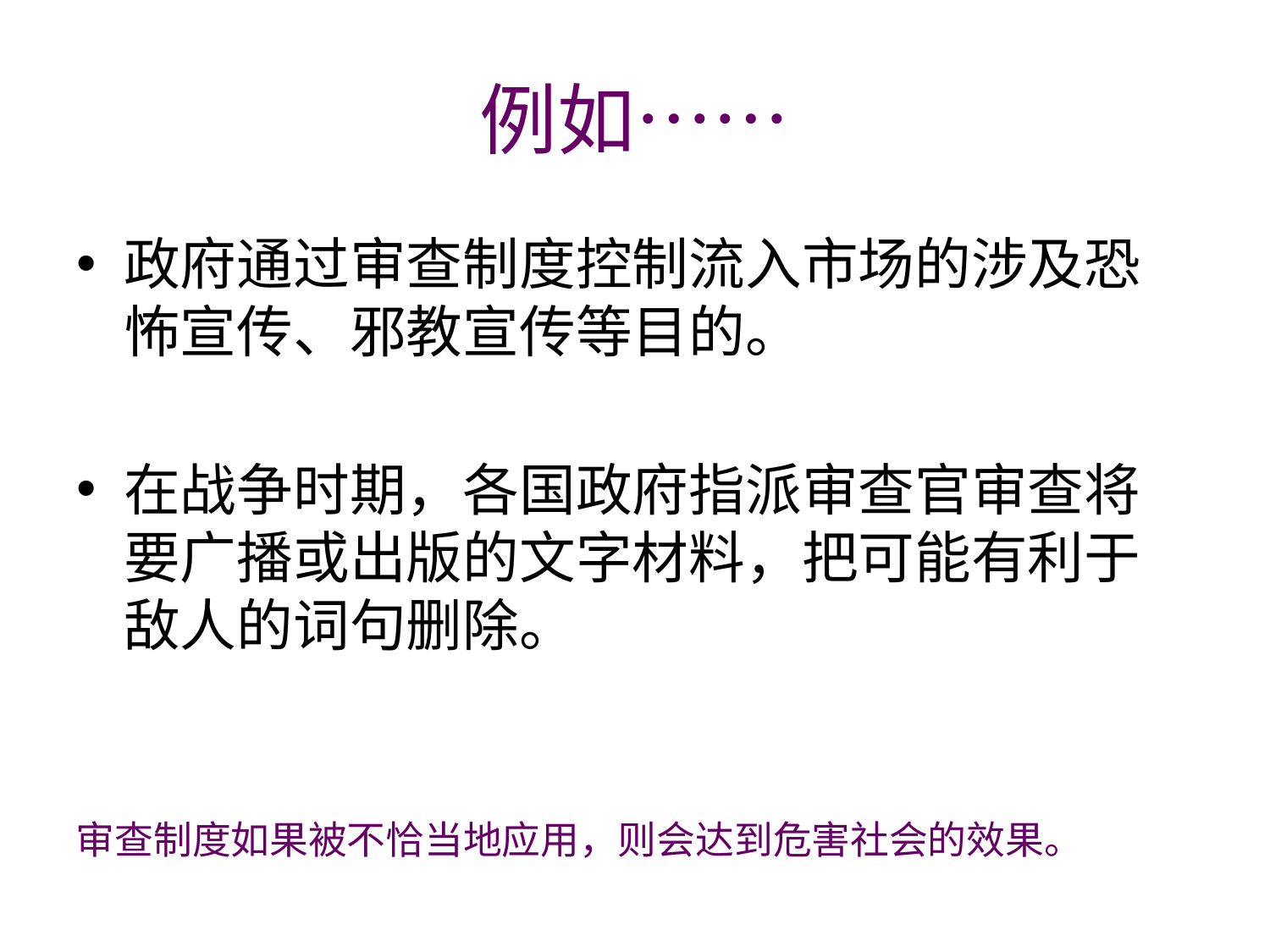

# 例如⋯⋯
政府通过审查制度控制流入市场的涉及恐怖宣传、邪教宣传等目的。

在战争时期，各国政府指派审查官审查将要广播或出版的文字材料，把可能有利于敌人的词句删除。
审查制度如果被不恰当地应用，则会达到危害社会的效果。